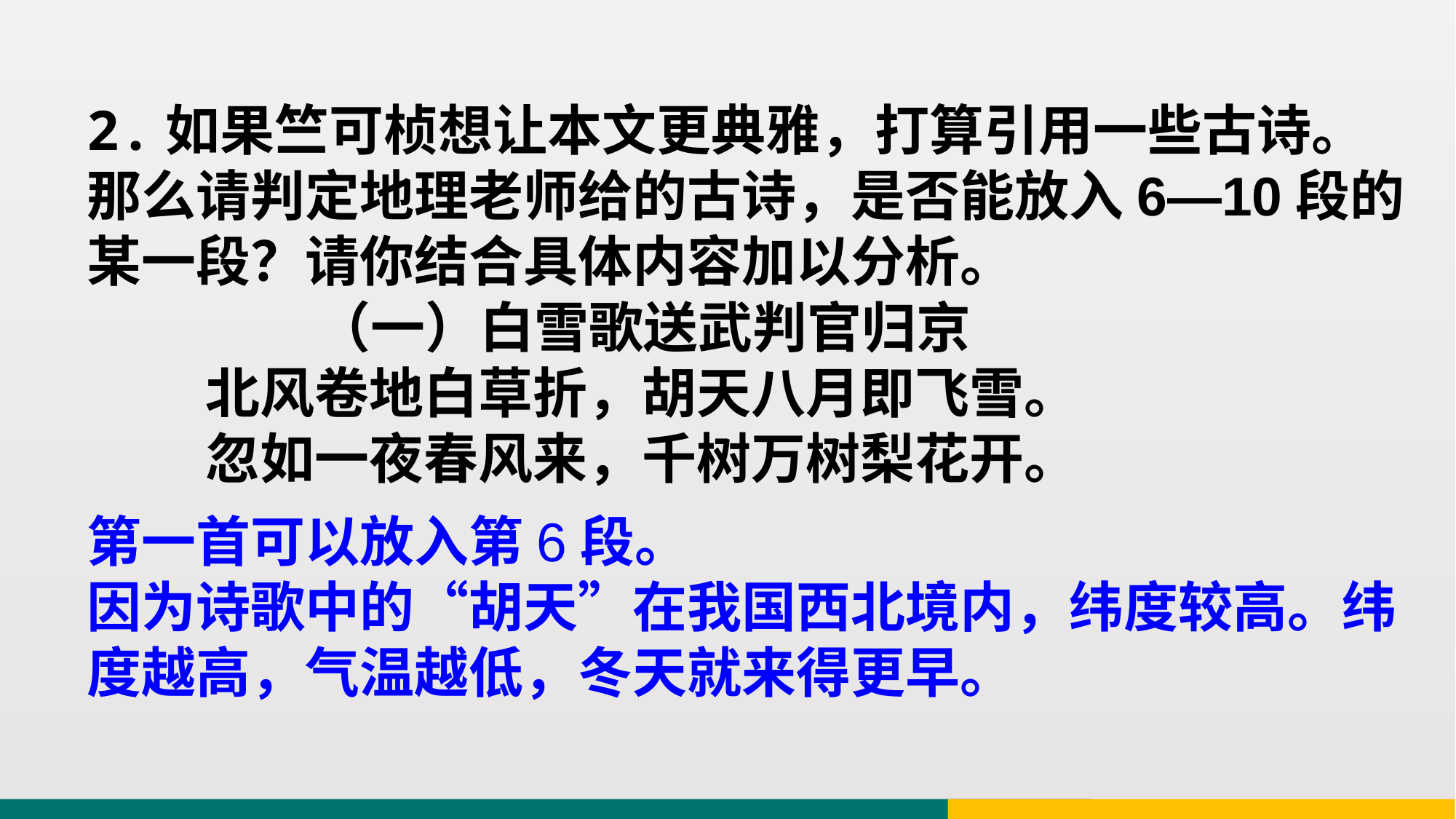

2.如果竺可桢想让本文更典雅，打算引用一些古诗。那么请判定地理老师给的古诗，是否能放入6—10段的某一段？请你结合具体内容加以分析。
（一）白雪歌送武判官归京
北风卷地白草折，胡天八月即飞雪。
忽如一夜春风来，千树万树梨花开。
第一首可以放入第6段。
因为诗歌中的“胡天”在我国西北境内，纬度较高。纬度越高，气温越低，冬天就来得更早。